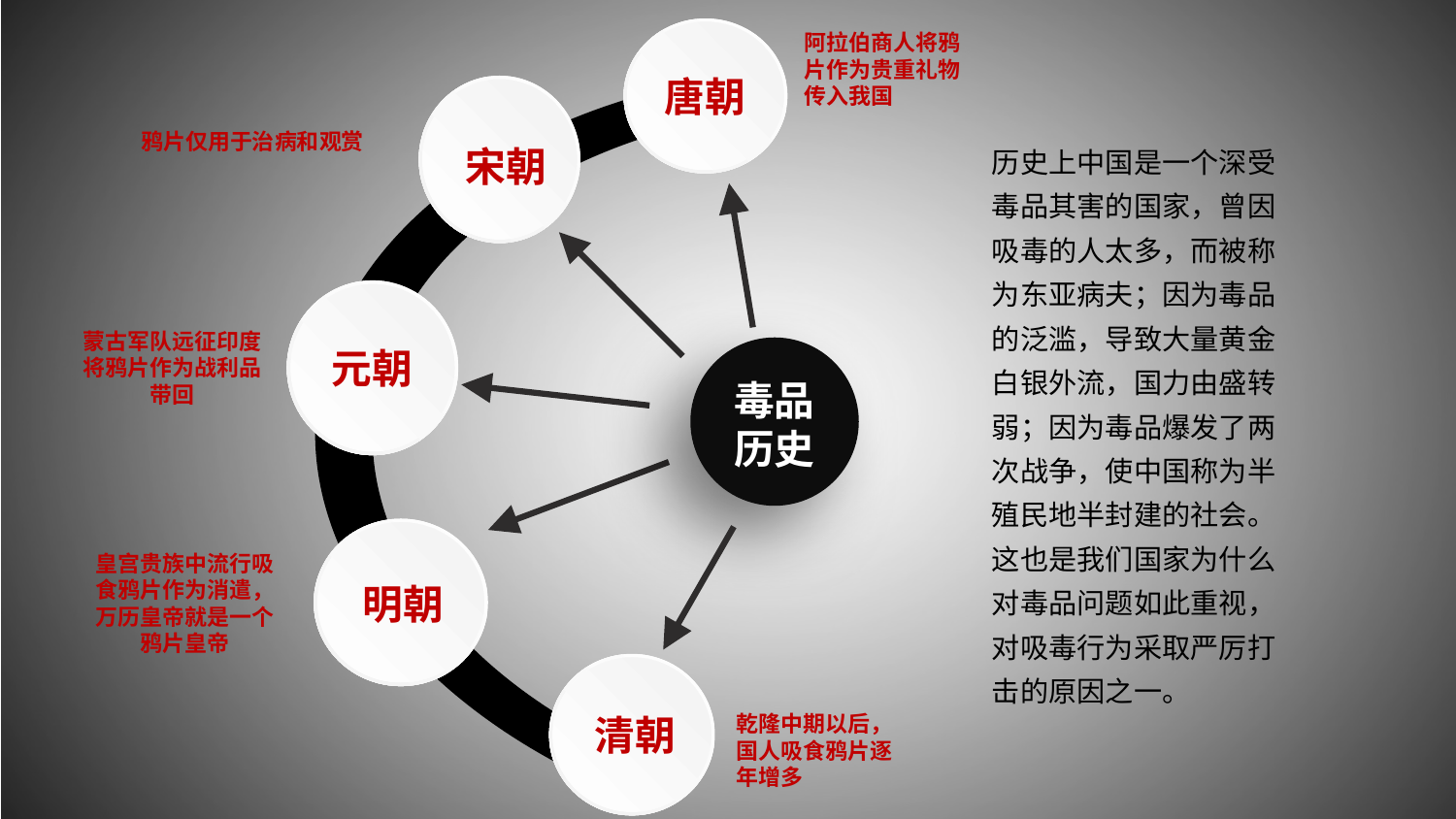

阿拉伯商人将鸦片作为贵重礼物传入我国
唐朝

鸦片仅用于治病和观赏
历史上中国是一个深受毒品其害的国家，曾因吸毒的人太多，而被称为东亚病夫；因为毒品的泛滥，导致大量黄金白银外流，国力由盛转弱；因为毒品爆发了两次战争，使中国称为半殖民地半封建的社会。这也是我们国家为什么对毒品问题如此重视，对吸毒行为采取严厉打击的原因之一。
宋朝

蒙古军队远征印度将鸦片作为战利品带回
元朝

毒品
历史

皇宫贵族中流行吸食鸦片作为消遣，万历皇帝就是一个鸦片皇帝

明朝

清朝
乾隆中期以后，国人吸食鸦片逐年增多